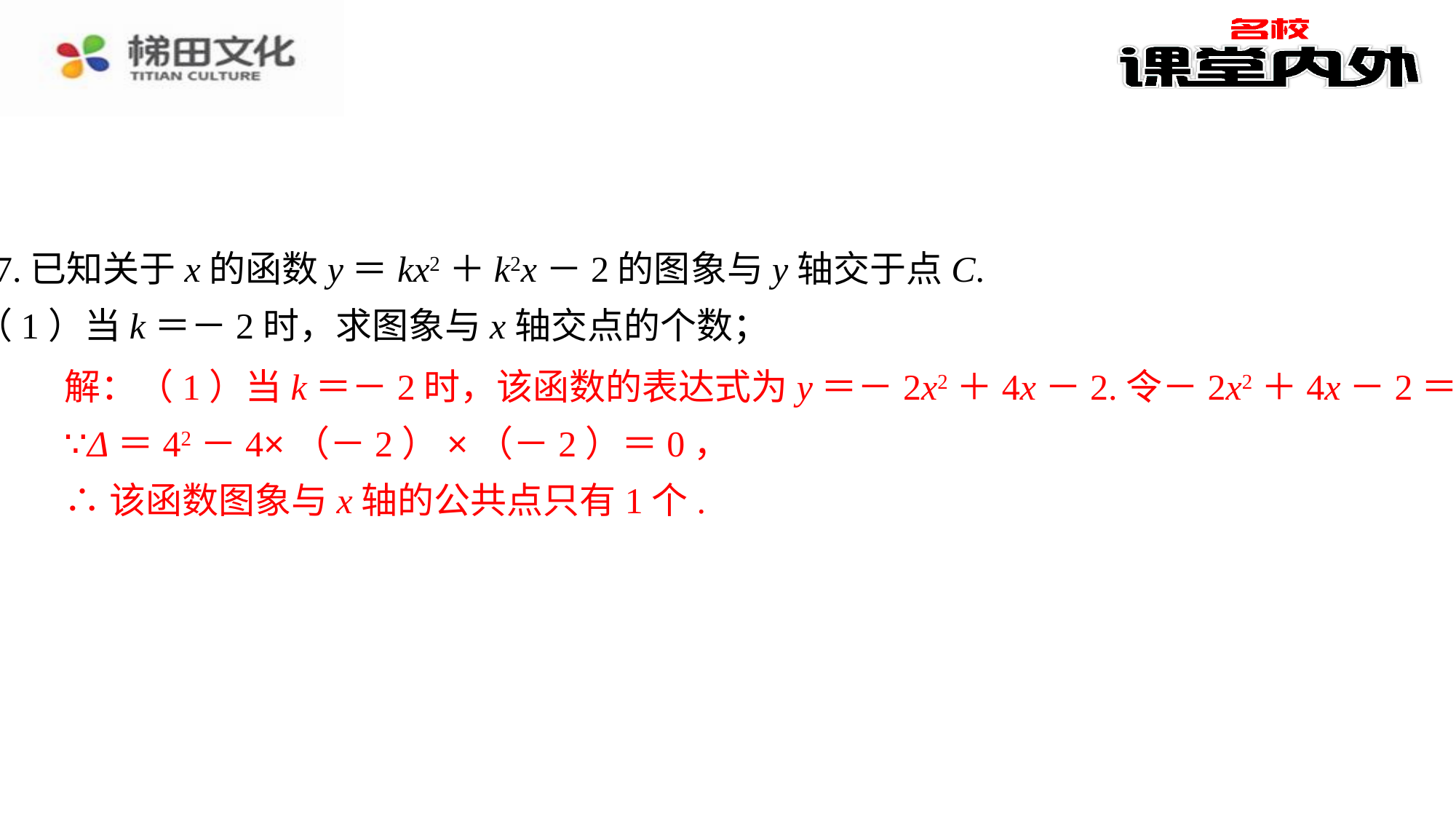

17.已知关于x的函数y＝kx2＋k2x－2的图象与y轴交于点C.
（1）当k＝－2时，求图象与x轴交点的个数；
解：（1）当k＝－2时，该函数的表达式为y＝－2x2＋4x－2.令－2x2＋4x－2＝0，⁠
∵Δ＝42－4×（－2）×（－2）＝0，⁠
∴该函数图象与x轴的公共点只有1个.⁠
解：（1）当k＝－2时，该函数的表达式为y＝－2x2＋4x－2.令－2x2＋4x－2＝0，
∵Δ＝42－4×（－2）×（－2）＝0，
∴该函数图象与x轴的公共点只有1个.